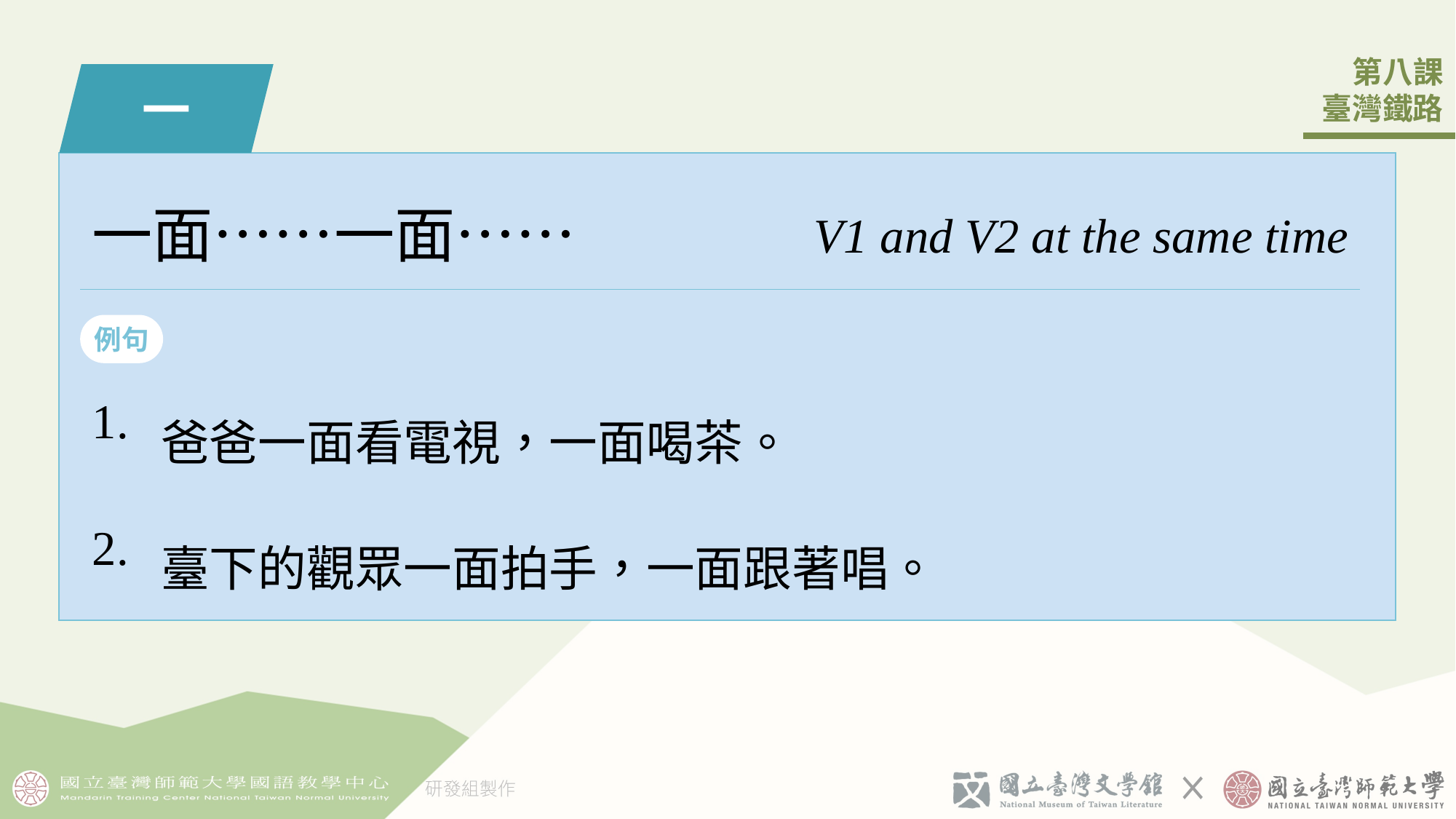

一
一󠇡面……一󠇡面……
V1 and V2 at the same time
例句
| 1. | 爸爸󠇡一󠇡面看電視，一󠇡面喝茶。 |
| --- | --- |
| 2. | 臺下的觀眾一󠇡面拍手，一󠇡面跟著唱。 |
2